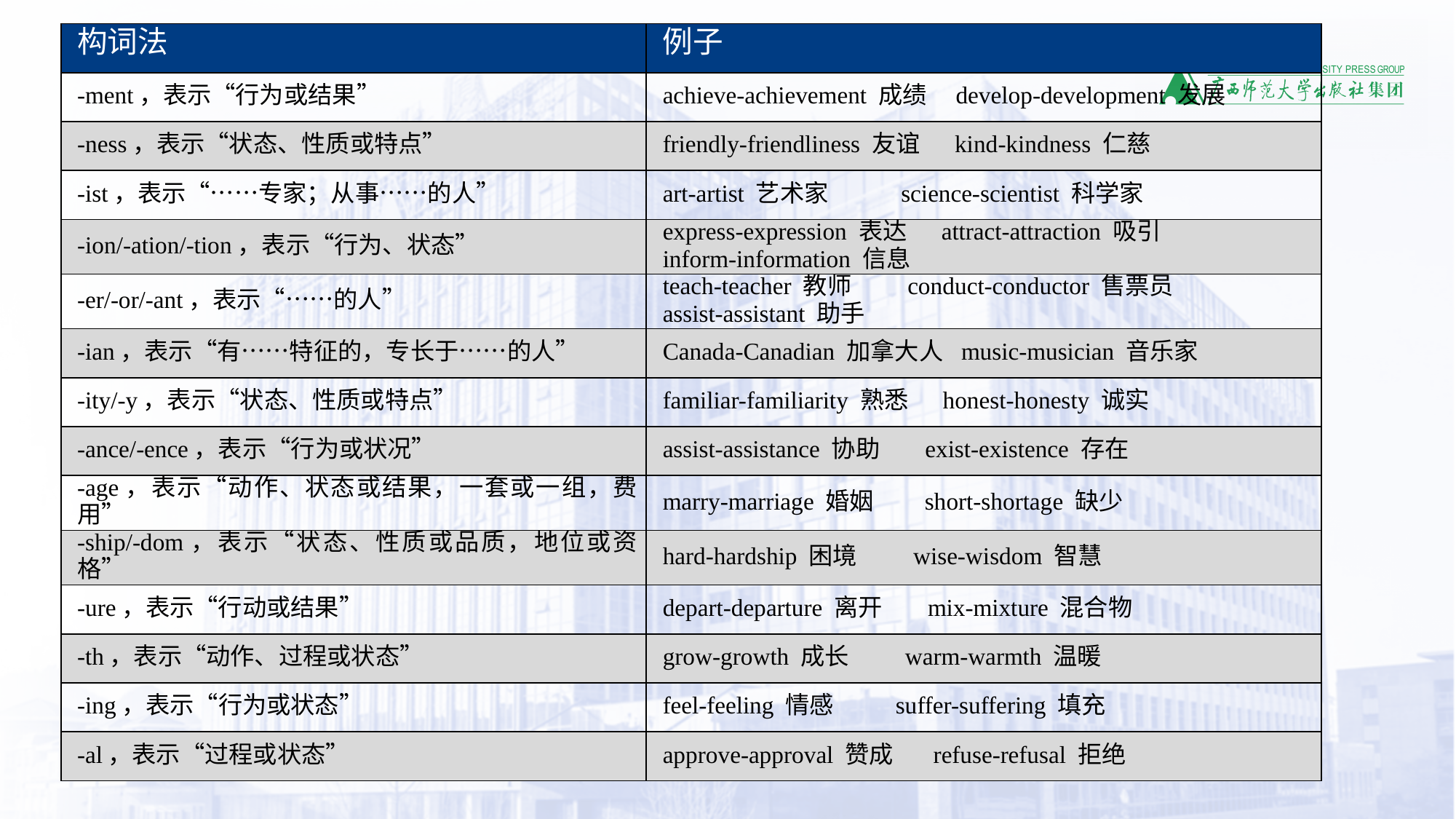

| 构词法 | 例子 |
| --- | --- |
| -ment，表示“行为或结果” | achieve-achievement 成绩 develop-development 发展 |
| -ness，表示“状态、性质或特点” | friendly-friendliness 友谊 kind-kindness 仁慈 |
| -ist，表示“……专家；从事……的人” | art-artist 艺术家 science-scientist 科学家 |
| -ion/-ation/-tion，表示“行为、状态” | express-expression 表达 attract-attraction 吸引 inform-information 信息 |
| -er/-or/-ant，表示“……的人” | teach-teacher 教师 conduct-conductor 售票员 assist-assistant 助手 |
| -ian，表示“有……特征的，专长于……的人” | Canada-Canadian 加拿大人 music-musician 音乐家 |
| -ity/-y，表示“状态、性质或特点” | familiar-familiarity 熟悉 honest-honesty 诚实 |
| -ance/-ence，表示“行为或状况” | assist-assistance 协助 exist-existence 存在 |
| -age，表示“动作、状态或结果，一套或一组，费用” | marry-marriage 婚姻 short-shortage 缺少 |
| -ship/-dom，表示“状态、性质或品质，地位或资格” | hard-hardship 困境 wise-wisdom 智慧 |
| -ure，表示“行动或结果” | depart-departure 离开 mix-mixture 混合物 |
| -th，表示“动作、过程或状态” | grow-growth 成长 warm-warmth 温暖 |
| -ing，表示“行为或状态” | feel-feeling 情感 suffer-suffering 填充 |
| -al，表示“过程或状态” | approve-approval 赞成 refuse-refusal 拒绝 |